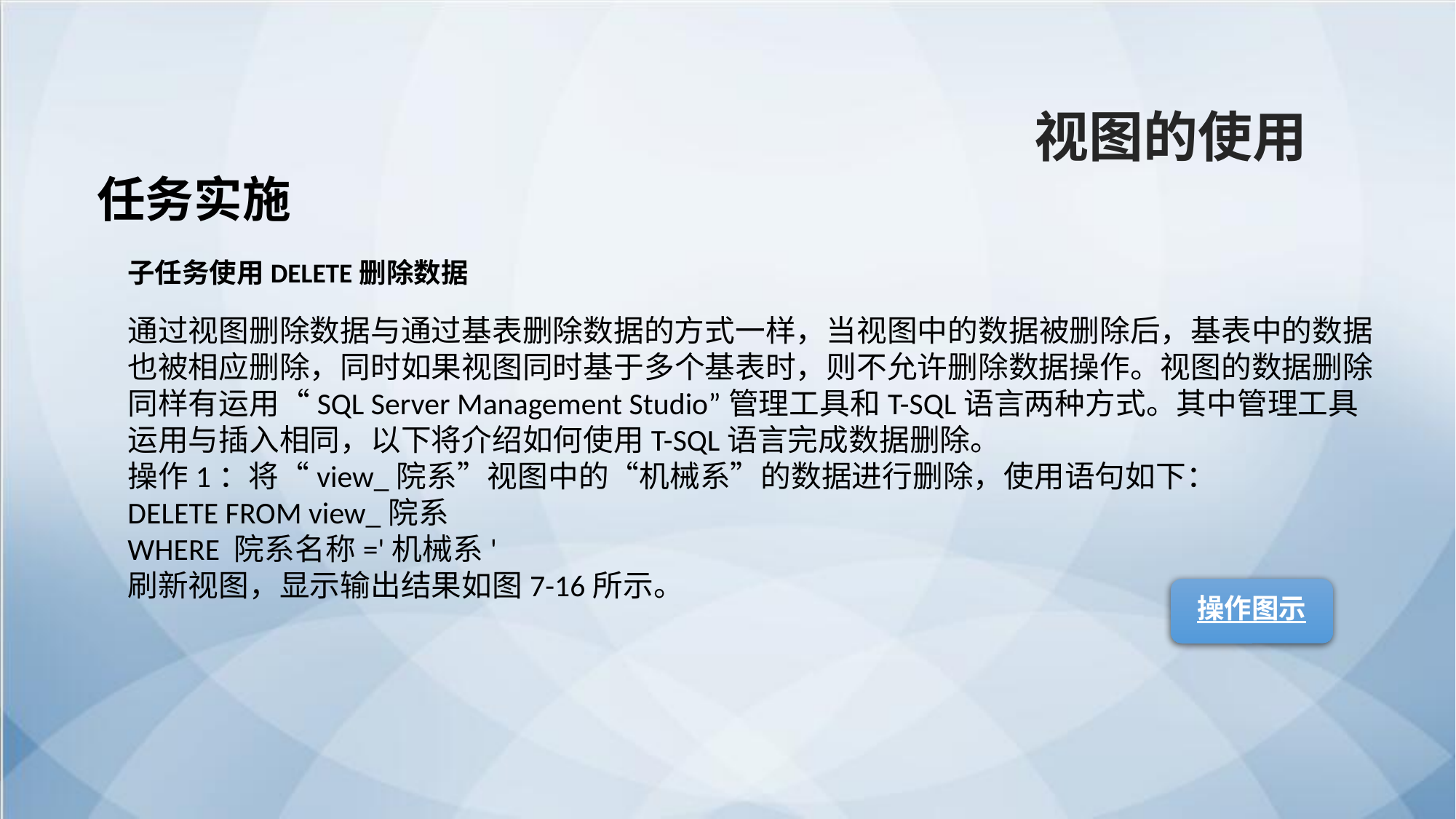

视图的使用
任务实施
子任务使用DELETE删除数据
通过视图删除数据与通过基表删除数据的方式一样，当视图中的数据被删除后，基表中的数据也被相应删除，同时如果视图同时基于多个基表时，则不允许删除数据操作。视图的数据删除同样有运用“SQL Server Management Studio”管理工具和T-SQL语言两种方式。其中管理工具运用与插入相同，以下将介绍如何使用T-SQL语言完成数据删除。
操作1：将“view_院系”视图中的“机械系”的数据进行删除，使用语句如下：
DELETE FROM view_院系
WHERE 院系名称='机械系'
刷新视图，显示输出结果如图7-16所示。
操作图示